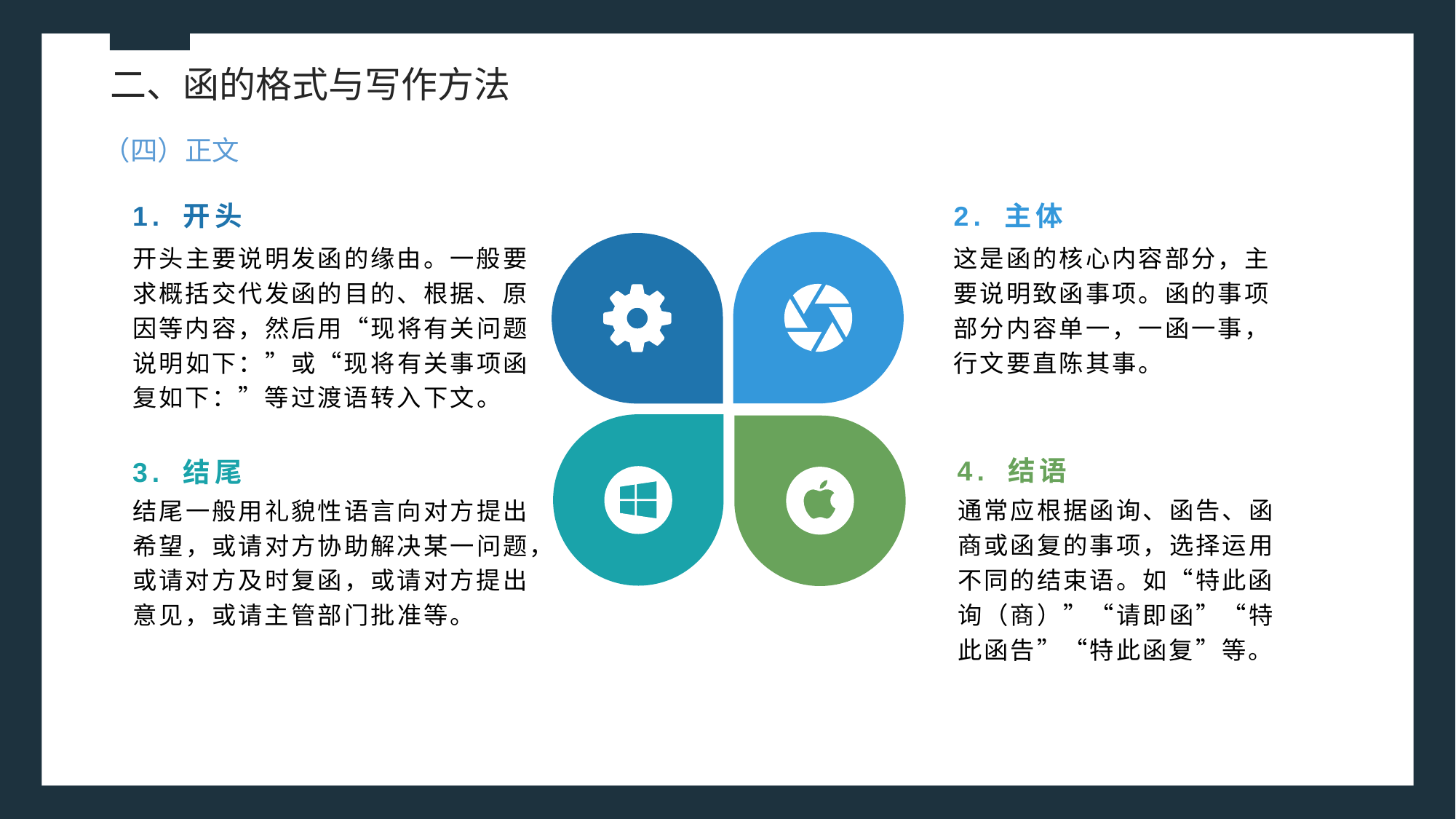

二、函的格式与写作方法
（四）正文
2. 主体
1. 开头

开头主要说明发函的缘由。一般要求概括交代发函的目的、根据、原因等内容，然后用“现将有关问题说明如下：”或“现将有关事项函复如下：”等过渡语转入下文。
这是函的核心内容部分，主要说明致函事项。函的事项部分内容单一，一函一事，行文要直陈其事。

4. 结语
3. 结尾

结尾一般用礼貌性语言向对方提出希望，或请对方协助解决某一问题，或请对方及时复函，或请对方提出意见，或请主管部门批准等。
通常应根据函询、函告、函商或函复的事项，选择运用不同的结束语。如“特此函
询（商）”“请即函”“特此函告”“特此函复”等。